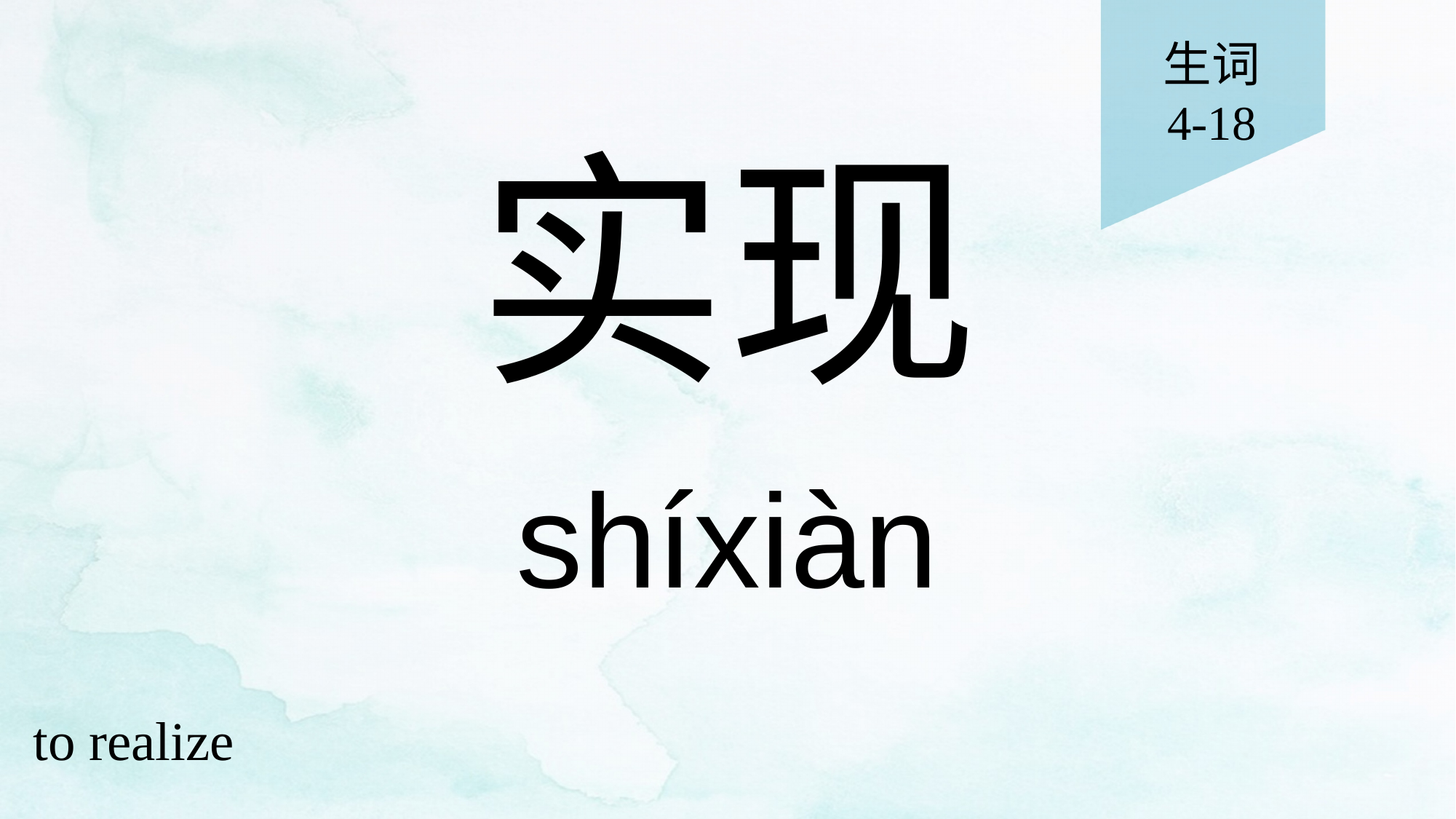

生词
4-18
# 实现
shíxiàn
to realize